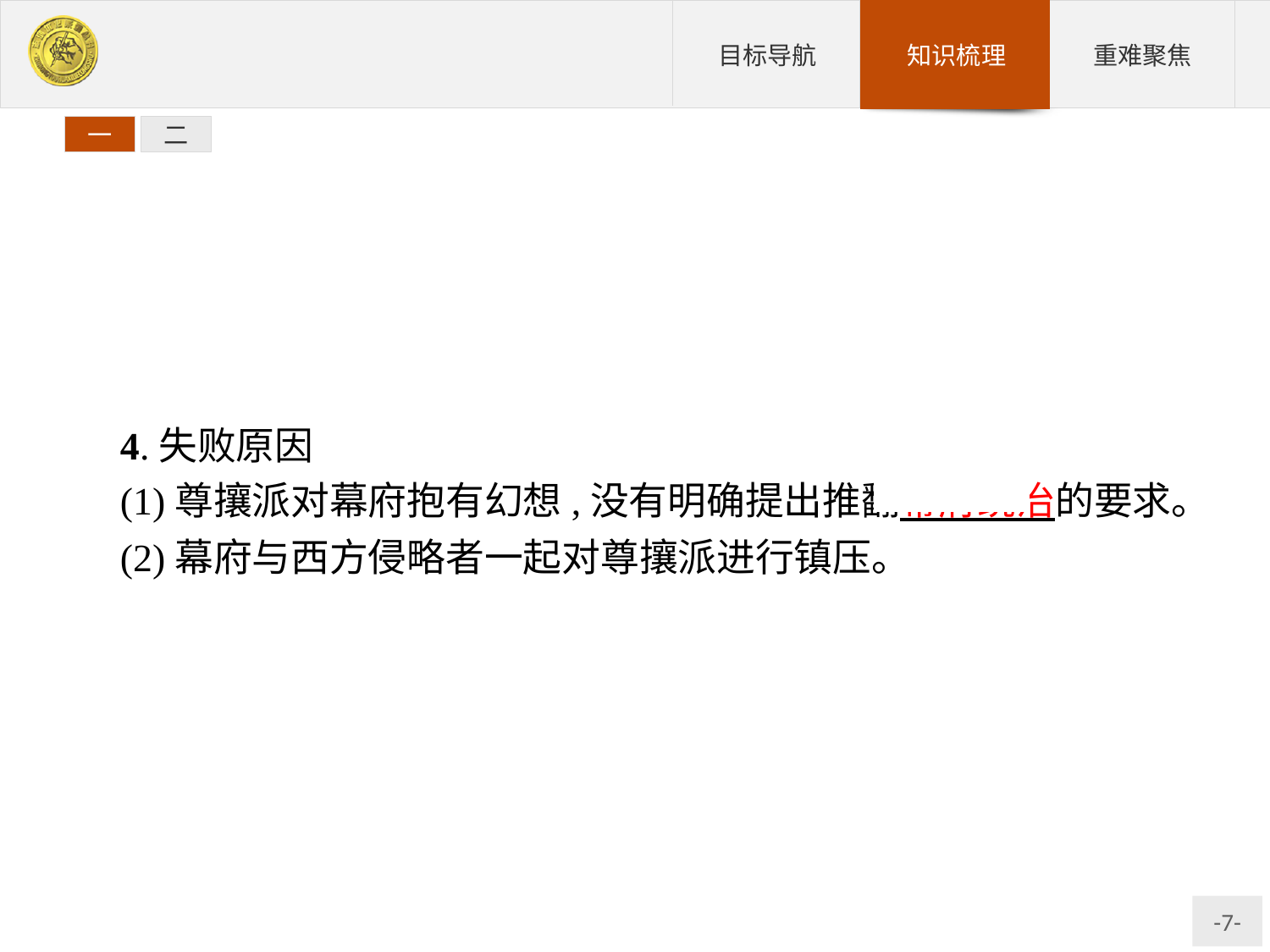

一
二
4.失败原因
(1)尊攘派对幕府抱有幻想,没有明确提出推翻幕府统治的要求。
(2)幕府与西方侵略者一起对尊攘派进行镇压。